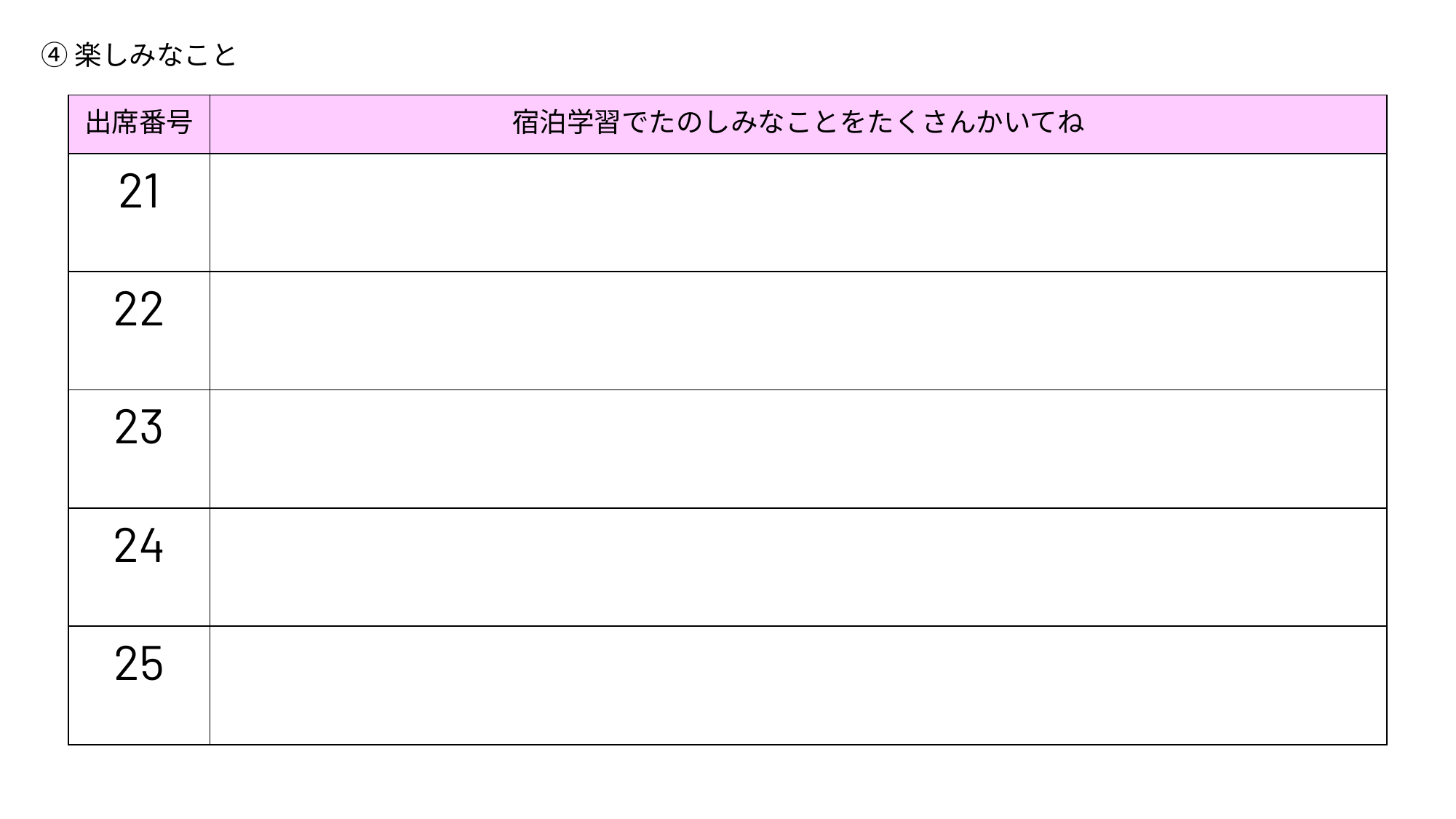

④楽しみなこと
| 出席番号 | 宿泊学習でたのしみなことをたくさんかいてね |
| --- | --- |
| 21 |  |
| 22 |  |
| 23 |  |
| 24 |  |
| 25 |  |